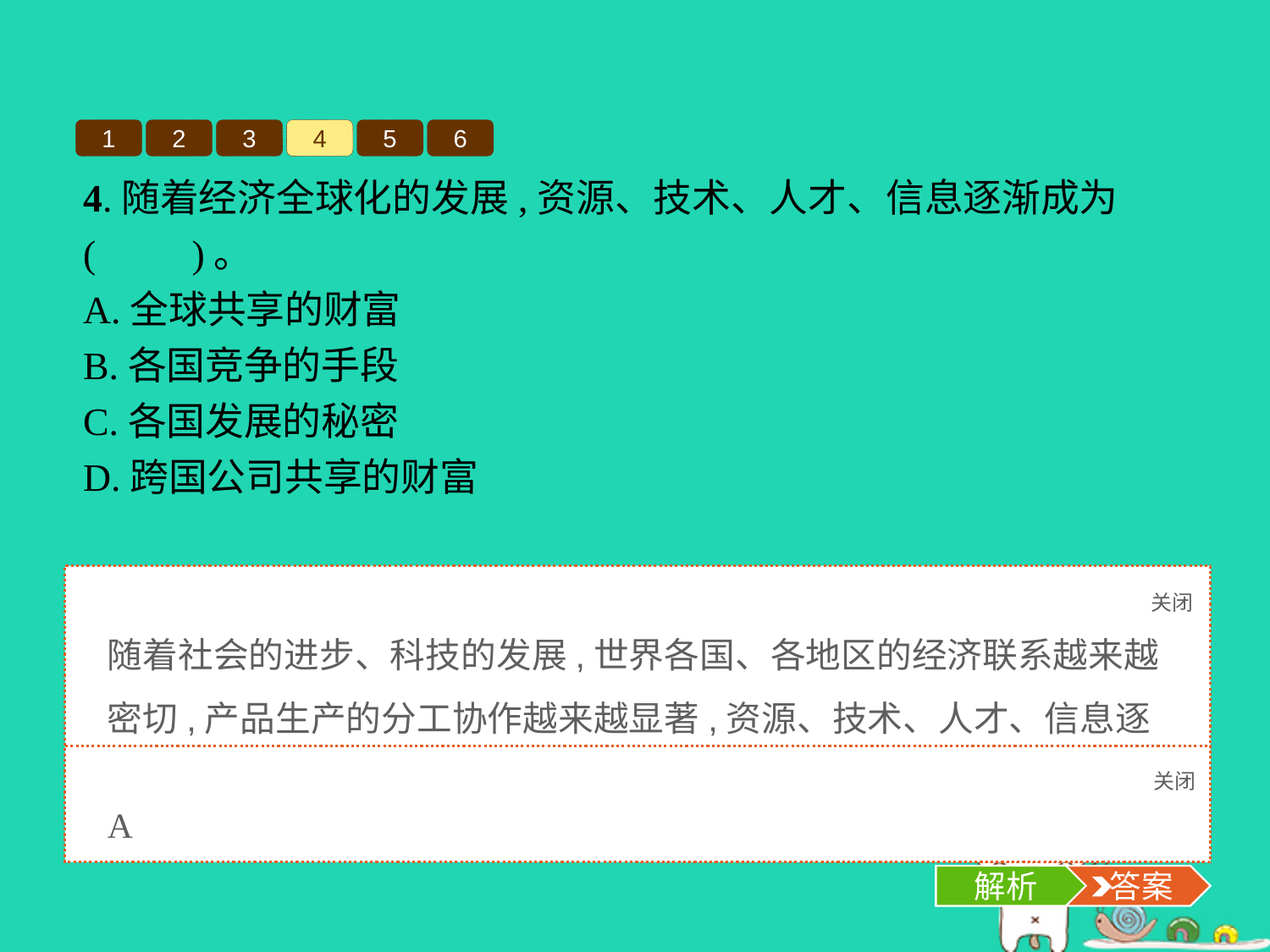

1
2
3
4
5
6
4.随着经济全球化的发展,资源、技术、人才、信息逐渐成为(　　)。
A.全球共享的财富
B.各国竞争的手段
C.各国发展的秘密
D.跨国公司共享的财富

关闭
解析

随着社会的进步、科技的发展,世界各国、各地区的经济联系越来越密切,产品生产的分工协作越来越显著,资源、技术、人才、信息逐渐成为全球共享的财富。

关闭
解析
  答案

A
解析
  答案